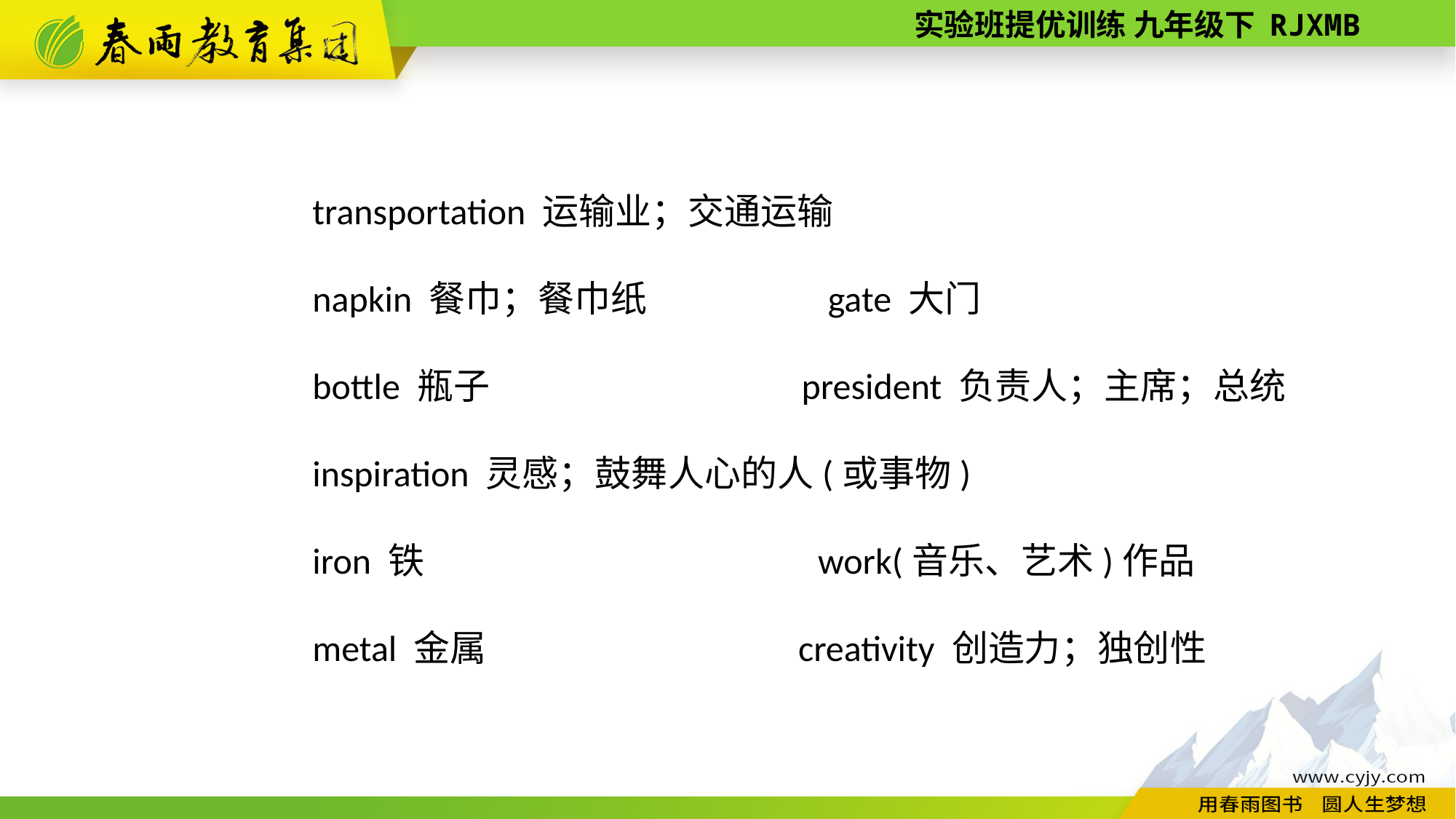

transportation 运输业；交通运输
napkin 餐巾；餐巾纸                     gate 大门
bottle 瓶子                                     president 负责人；主席；总统
inspiration 灵感；鼓舞人心的人(或事物)
iron 铁                                               work(音乐、艺术)作品
metal 金属                                     creativity 创造力；独创性